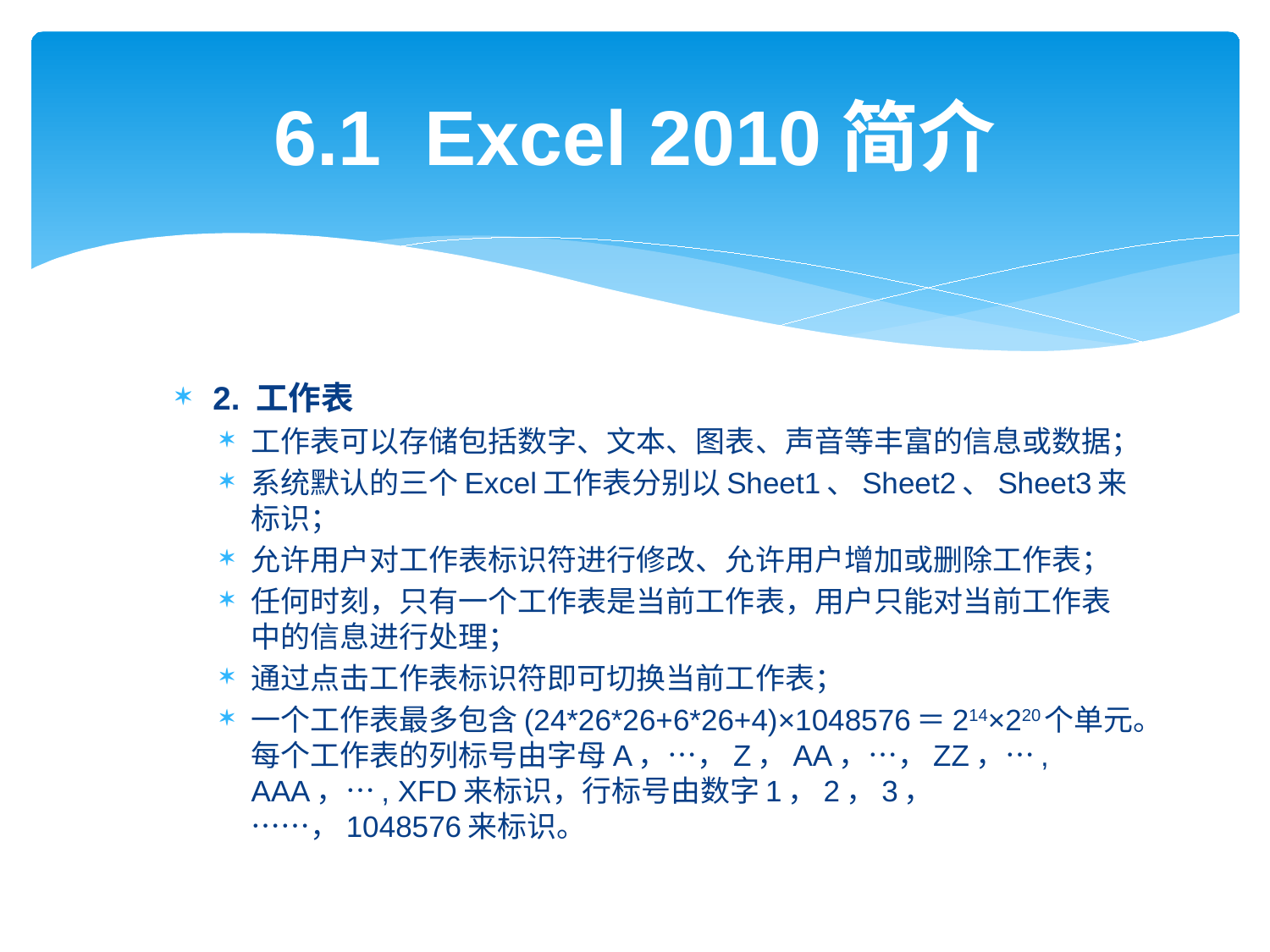

# 6.1  Excel 2010简介
2. 工作表
工作表可以存储包括数字、文本、图表、声音等丰富的信息或数据；
系统默认的三个Excel工作表分别以Sheet1、Sheet2、Sheet3来标识；
允许用户对工作表标识符进行修改、允许用户增加或删除工作表；
任何时刻，只有一个工作表是当前工作表，用户只能对当前工作表中的信息进行处理；
通过点击工作表标识符即可切换当前工作表；
一个工作表最多包含(24*26*26+6*26+4)×1048576＝214×220个单元。每个工作表的列标号由字母A，…，Z，AA，…，ZZ，…, AAA，…, XFD来标识，行标号由数字1，2，3，……，1048576来标识。